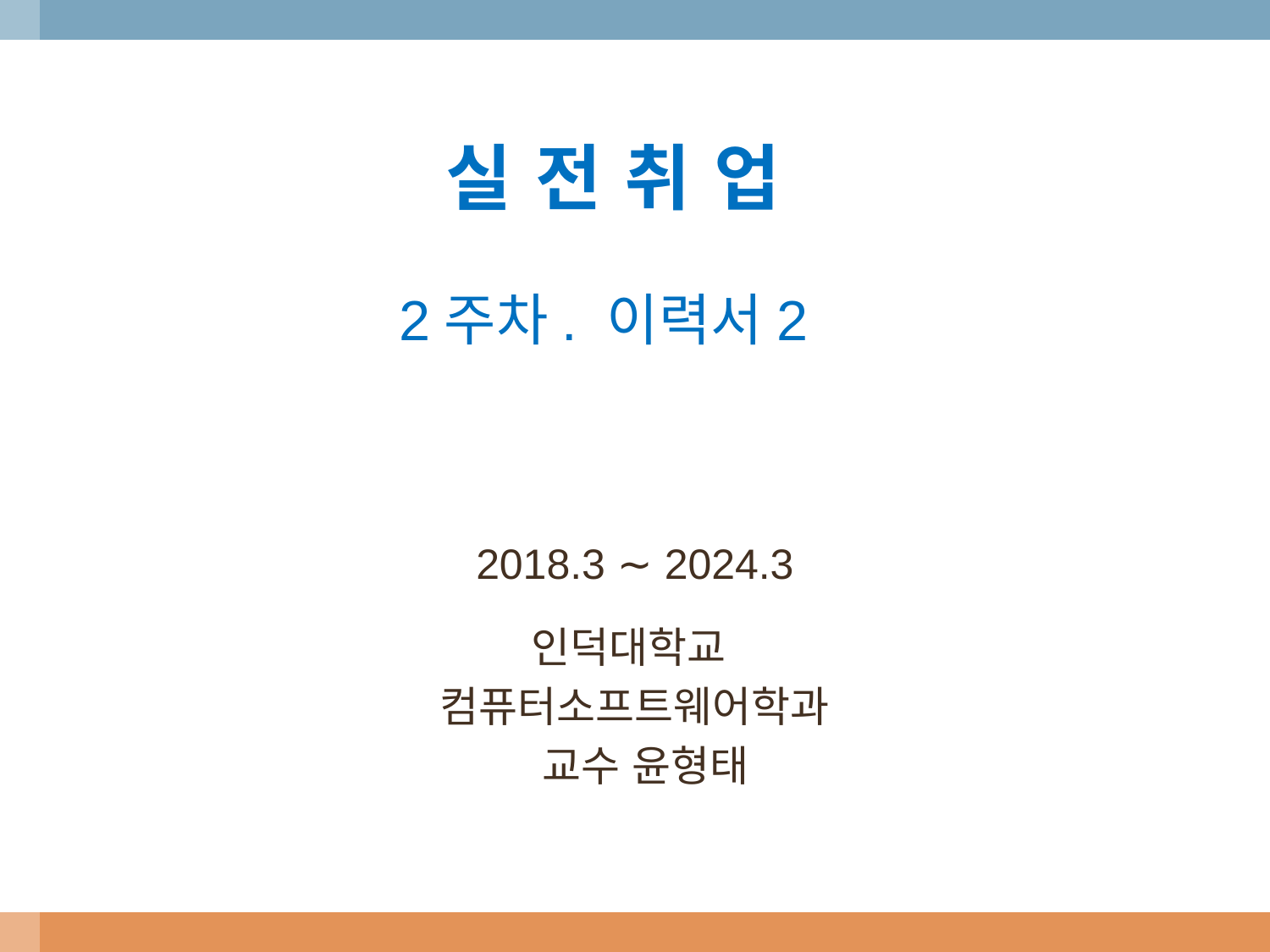

# 실 전 취 업
2주차. 이력서2
2018.3 ∼ 2024.3

인덕대학교
컴퓨터소프트웨어학과
 교수 윤형태